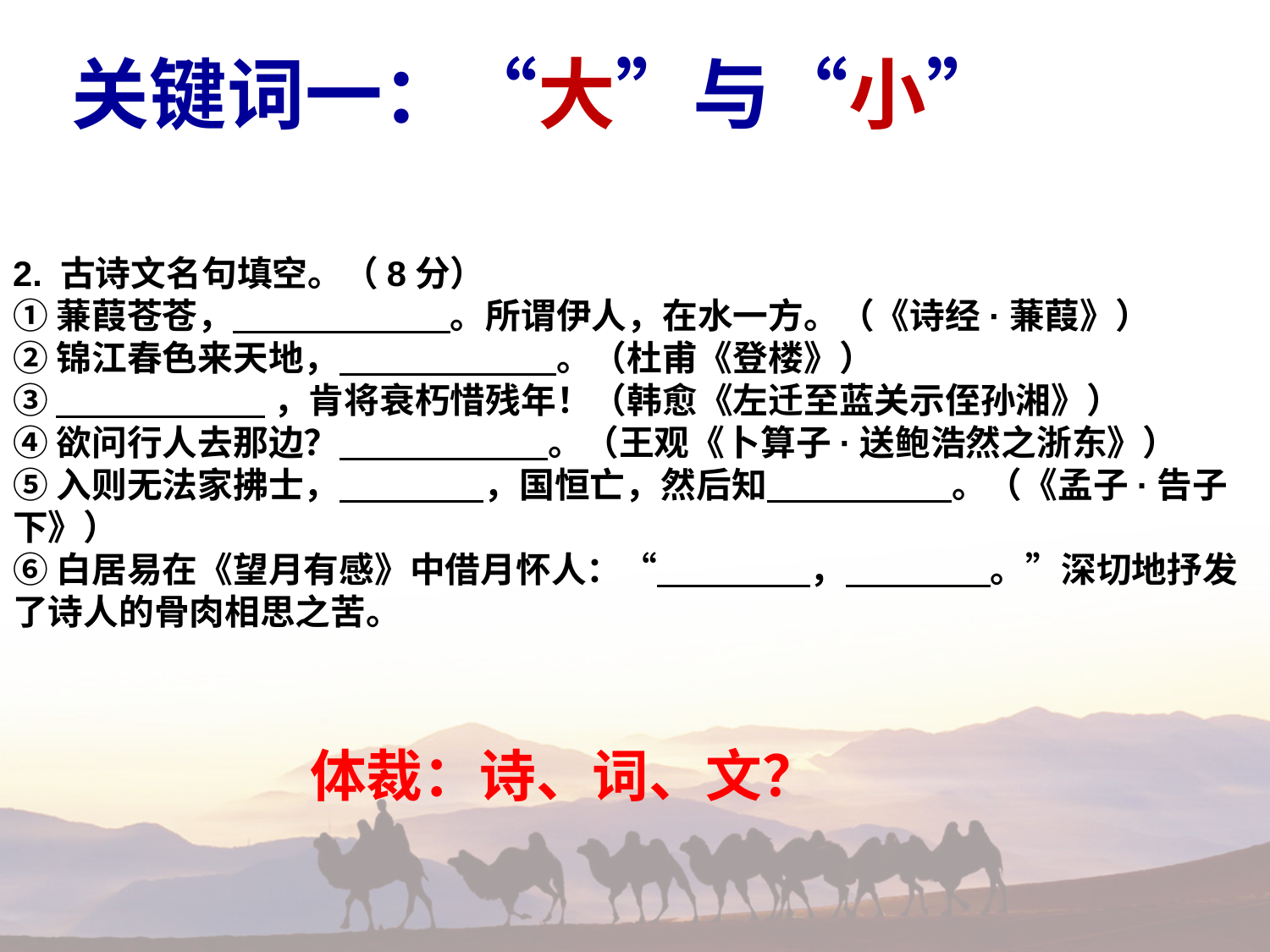

关键词一：“大”与“小”
2. 古诗文名句填空。（8分）
①蒹葭苍苍，                           。所谓伊人，在水一方。（《诗经·蒹葭》）
②锦江春色来天地，                           。（杜甫《登楼》）
③                           ，肯将衰朽惜残年！（韩愈《左迁至蓝关示侄孙湘》）
④欲问行人去那边？                          。（王观《卜算子·送鲍浩然之浙东》）
⑤入则无法家拂士，                  ，国恒亡，然后知                       。（《孟子·告子下》）
⑥白居易在《望月有感》中借月怀人：“                   ，                  。”深切地抒发了诗人的骨肉相思之苦。
体裁：诗、词、文？